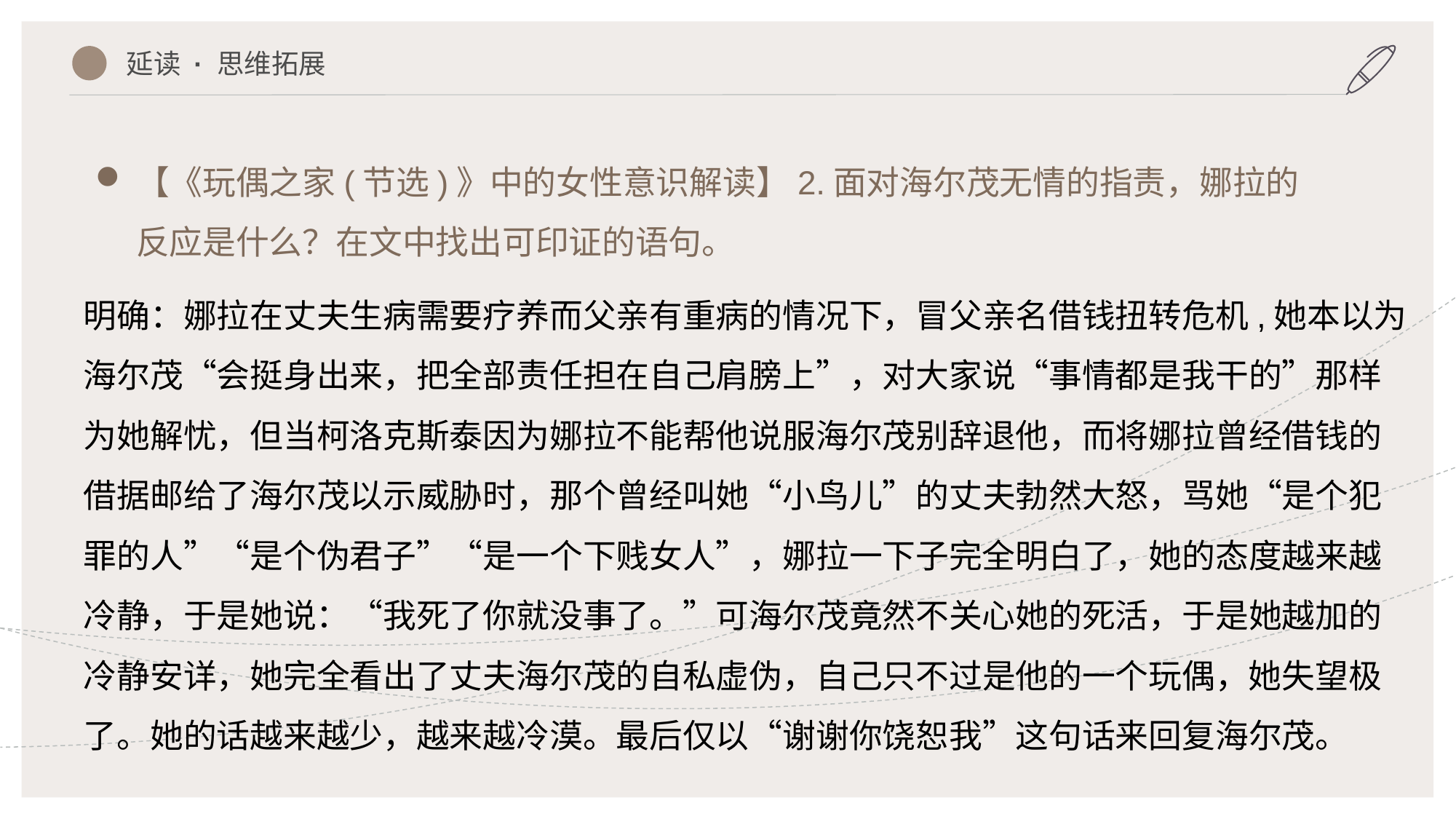

延读 · 思维拓展

【《玩偶之家(节选)》中的女性意识解读】2.面对海尔茂无情的指责，娜拉的反应是什么？在文中找出可印证的语句。

明确：娜拉在丈夫生病需要疗养而父亲有重病的情况下，冒父亲名借钱扭转危机,她本以为海尔茂“会挺身出来，把全部责任担在自己肩膀上”，对大家说“事情都是我干的”那样为她解忧，但当柯洛克斯泰因为娜拉不能帮他说服海尔茂别辞退他，而将娜拉曾经借钱的借据邮给了海尔茂以示威胁时，那个曾经叫她“小鸟儿”的丈夫勃然大怒，骂她“是个犯罪的人”“是个伪君子”“是一个下贱女人”，娜拉一下子完全明白了，她的态度越来越冷静，于是她说：“我死了你就没事了。”可海尔茂竟然不关心她的死活，于是她越加的冷静安详，她完全看出了丈夫海尔茂的自私虚伪，自己只不过是他的一个玩偶，她失望极了。她的话越来越少，越来越冷漠。最后仅以“谢谢你饶恕我”这句话来回复海尔茂。